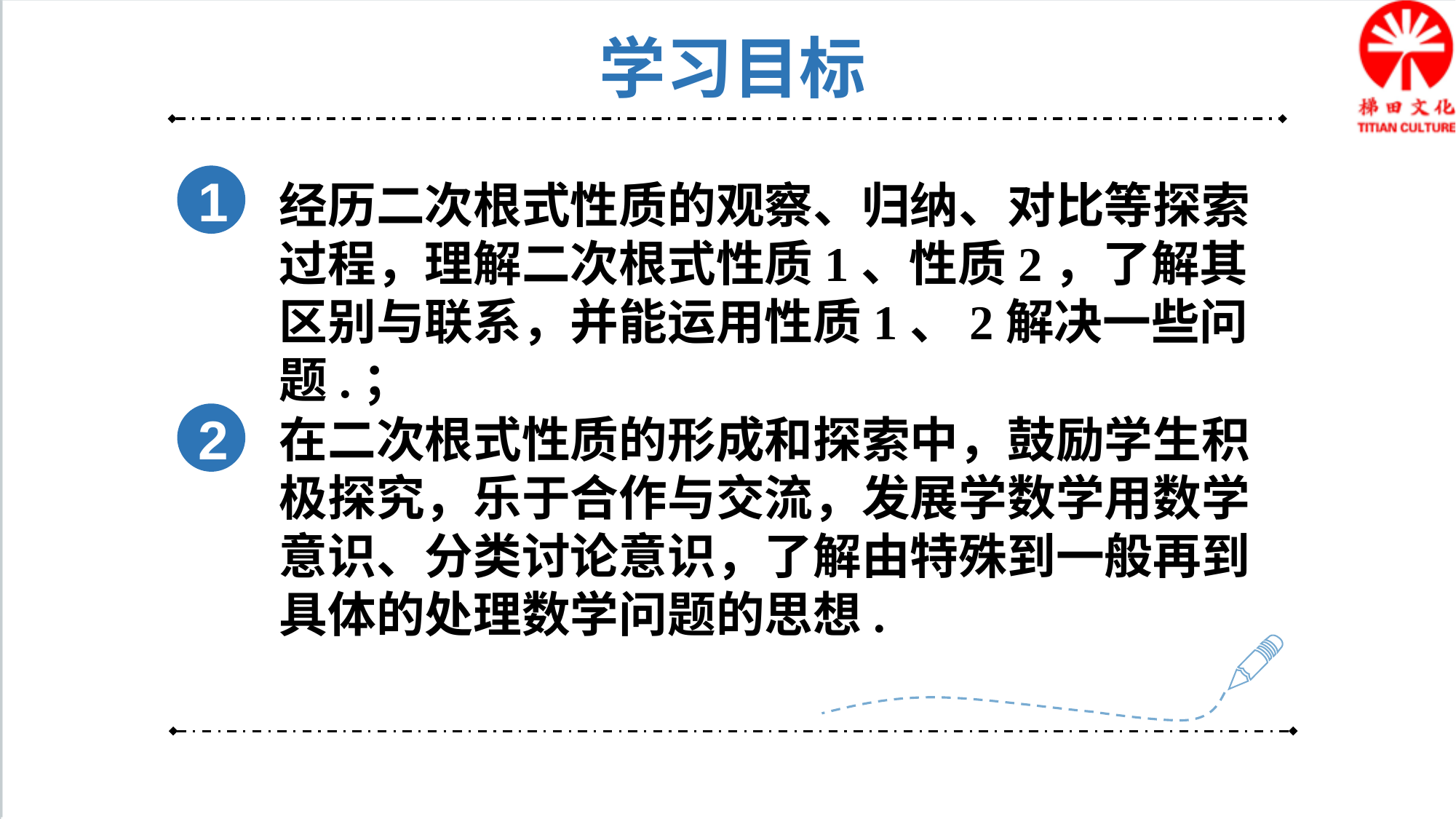

学习目标
1
经历二次根式性质的观察、归纳、对比等探索过程，理解二次根式性质1、性质2，了解其区别与联系，并能运用性质1、2解决一些问题.；
2
在二次根式性质的形成和探索中，鼓励学生积极探究，乐于合作与交流，发展学数学用数学意识、分类讨论意识，了解由特殊到一般再到具体的处理数学问题的思想.